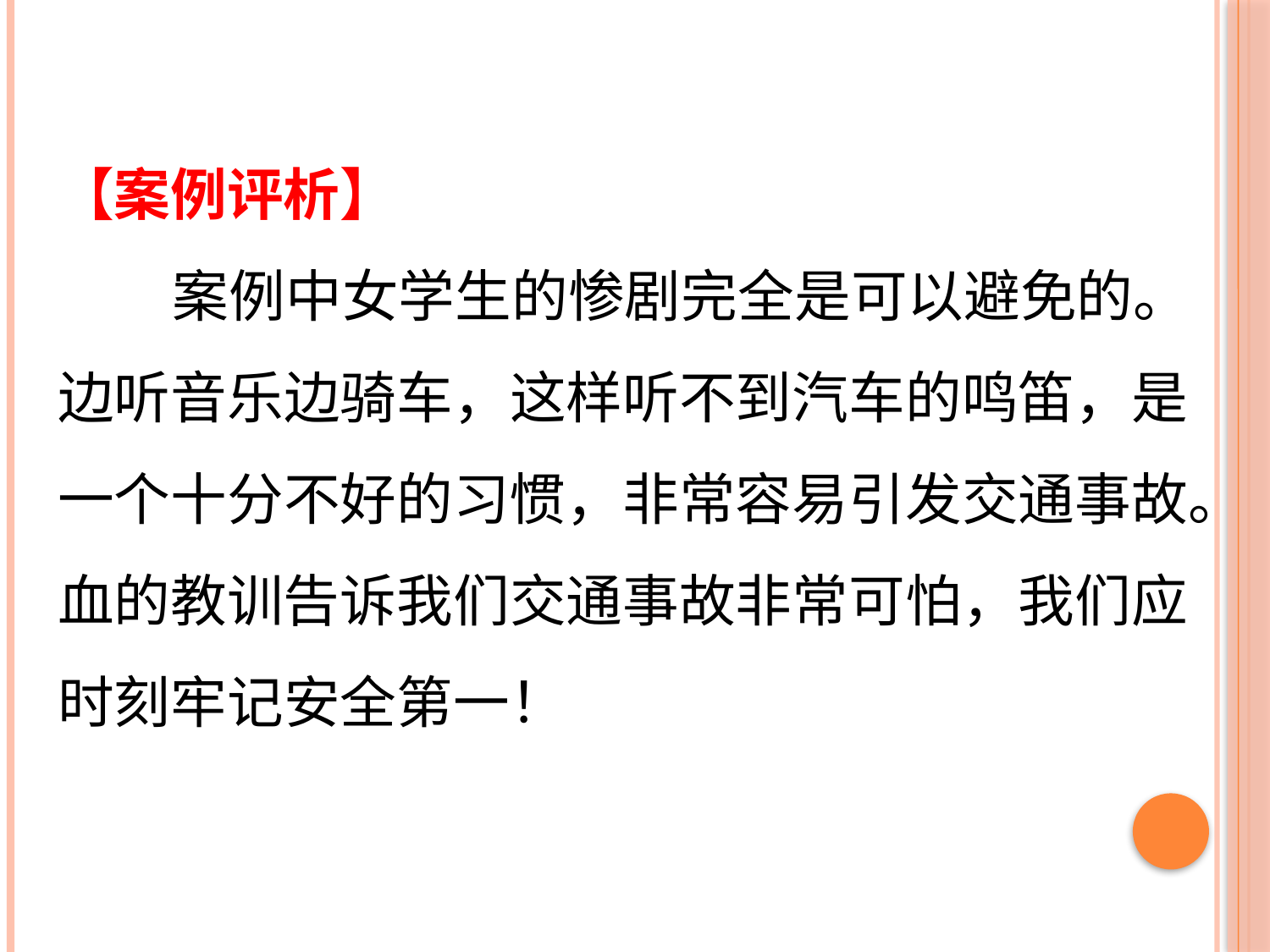

【案例评析】
        案例中女学生的惨剧完全是可以避免的。边听音乐边骑车，这样听不到汽车的鸣笛，是一个十分不好的习惯，非常容易引发交通事故。血的教训告诉我们交通事故非常可怕，我们应时刻牢记安全第一！